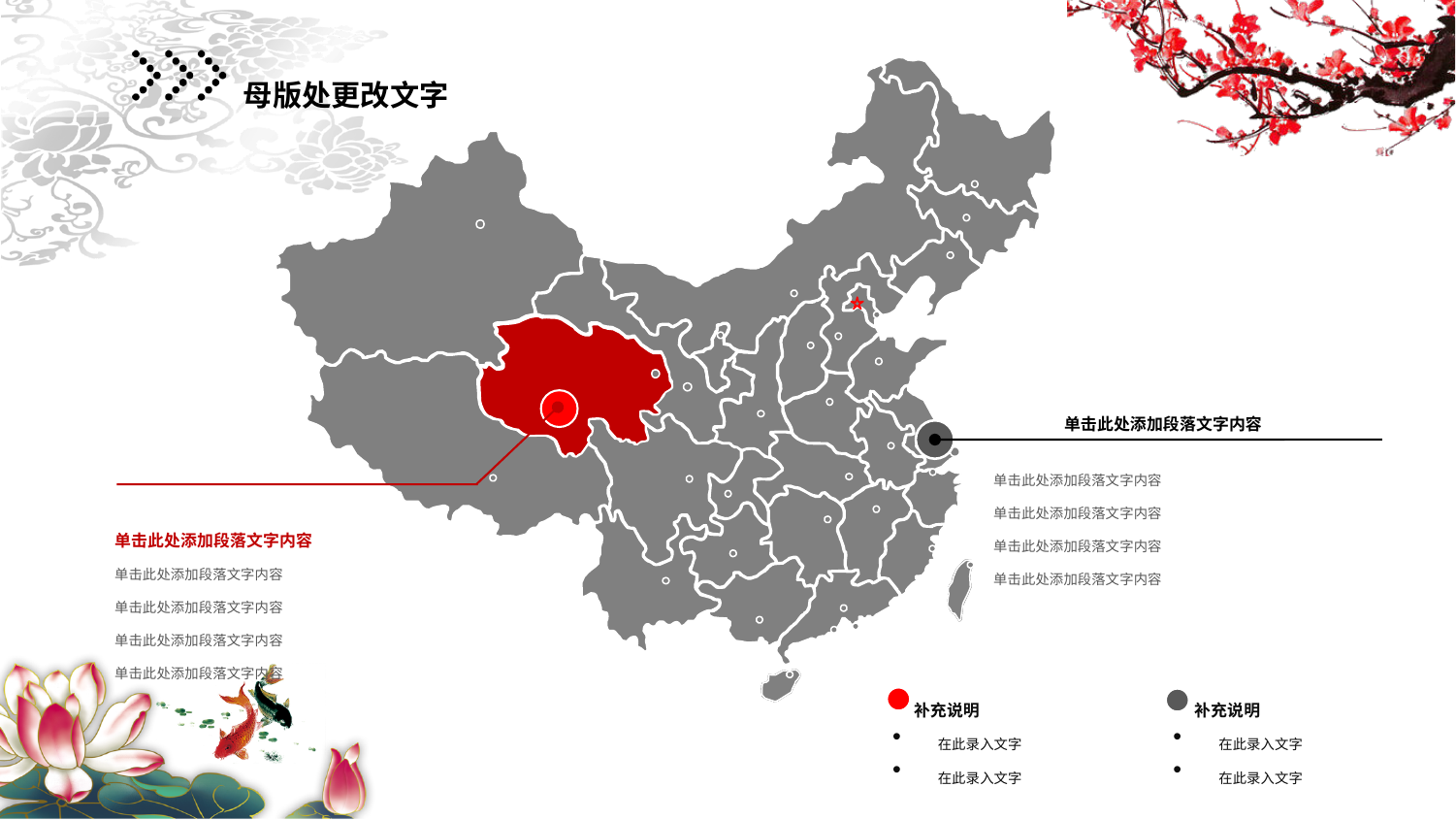

单击此处添加段落文字内容

单击此处添加段落文字内容
单击此处添加段落文字内容
单击此处添加段落文字内容
单击此处添加段落文字内容
单击此处添加段落文字内容
单击此处添加段落文字内容
单击此处添加段落文字内容
单击此处添加段落文字内容
单击此处添加段落文字内容

    补充说明
在此录入文字
在此录入文字
    补充说明
在此录入文字
在此录入文字